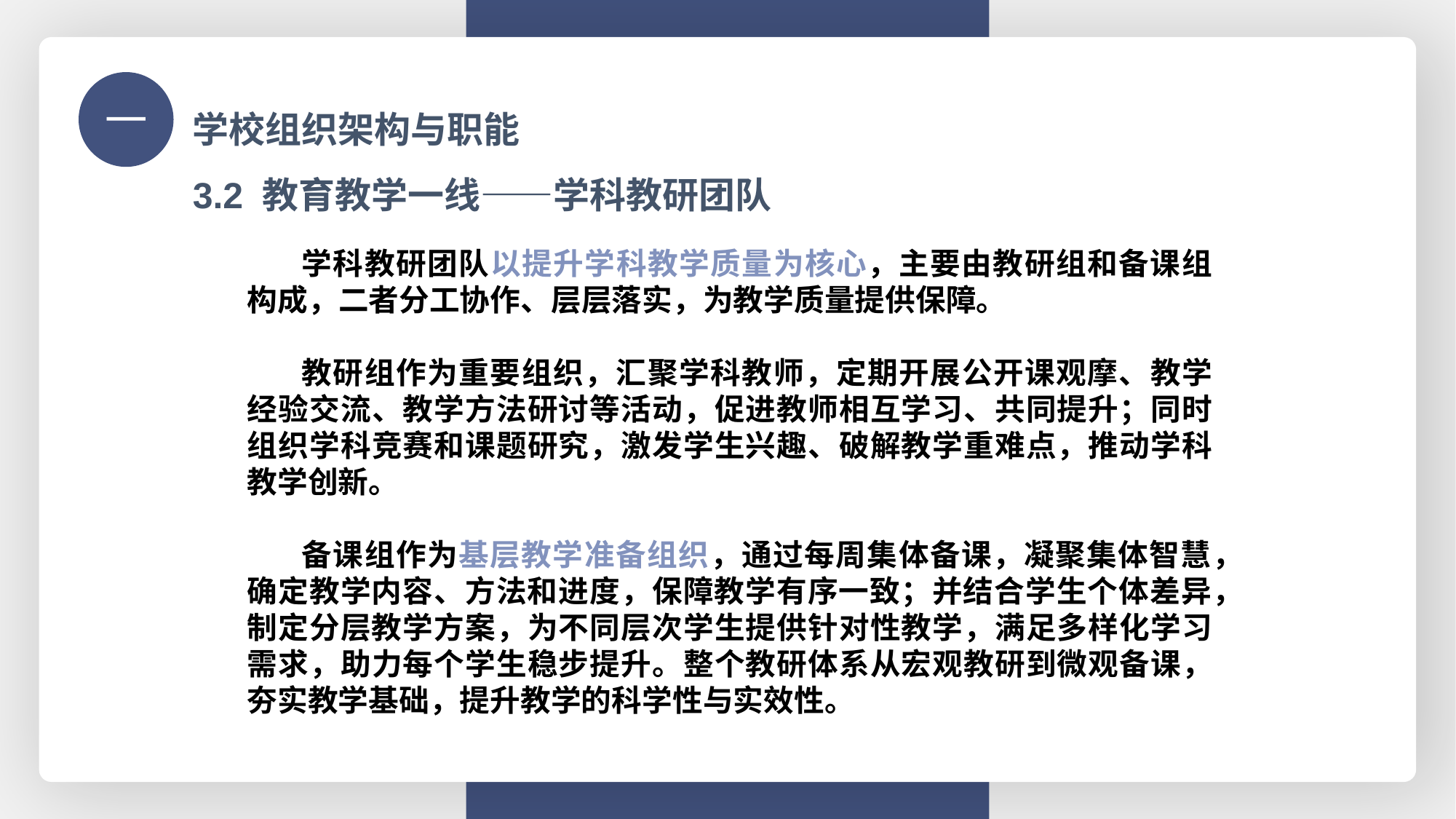

学校组织架构与职能
一
3.2 教育教学一线——学科教研团队
学科教研团队以提升学科教学质量为核心，主要由教研组和备课组构成，二者分工协作、层层落实，为教学质量提供保障。

教研组作为重要组织，汇聚学科教师，定期开展公开课观摩、教学经验交流、教学方法研讨等活动，促进教师相互学习、共同提升；同时组织学科竞赛和课题研究，激发学生兴趣、破解教学重难点，推动学科教学创新。

备课组作为基层教学准备组织，通过每周集体备课，凝聚集体智慧，确定教学内容、方法和进度，保障教学有序一致；并结合学生个体差异，制定分层教学方案，为不同层次学生提供针对性教学，满足多样化学习需求，助力每个学生稳步提升。整个教研体系从宏观教研到微观备课，夯实教学基础，提升教学的科学性与实效性。